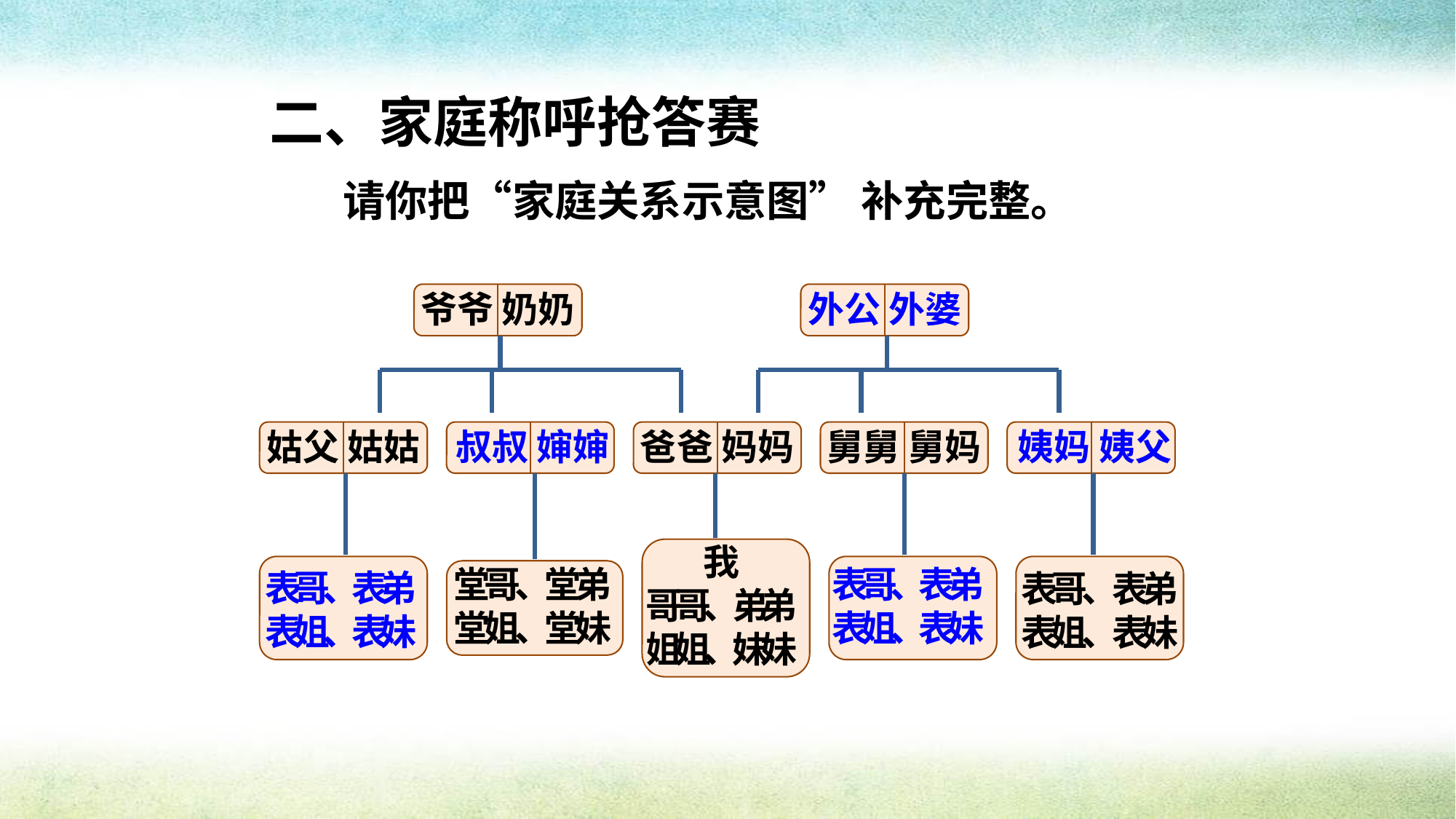

二、家庭称呼抢答赛
请你把“家庭关系示意图” 补充完整。
爷爷 奶奶

姑父 姑姑

爸爸 妈妈

舅舅 舅妈

我
哥哥、弟弟
姐姐、妹妹

堂哥、堂弟
堂姐、堂妹

表哥、表弟
表姐、表妹
外公 外婆
叔叔 婶婶
姨妈 姨父
表哥、表弟
表姐、表妹
表哥、表弟
表姐、表妹